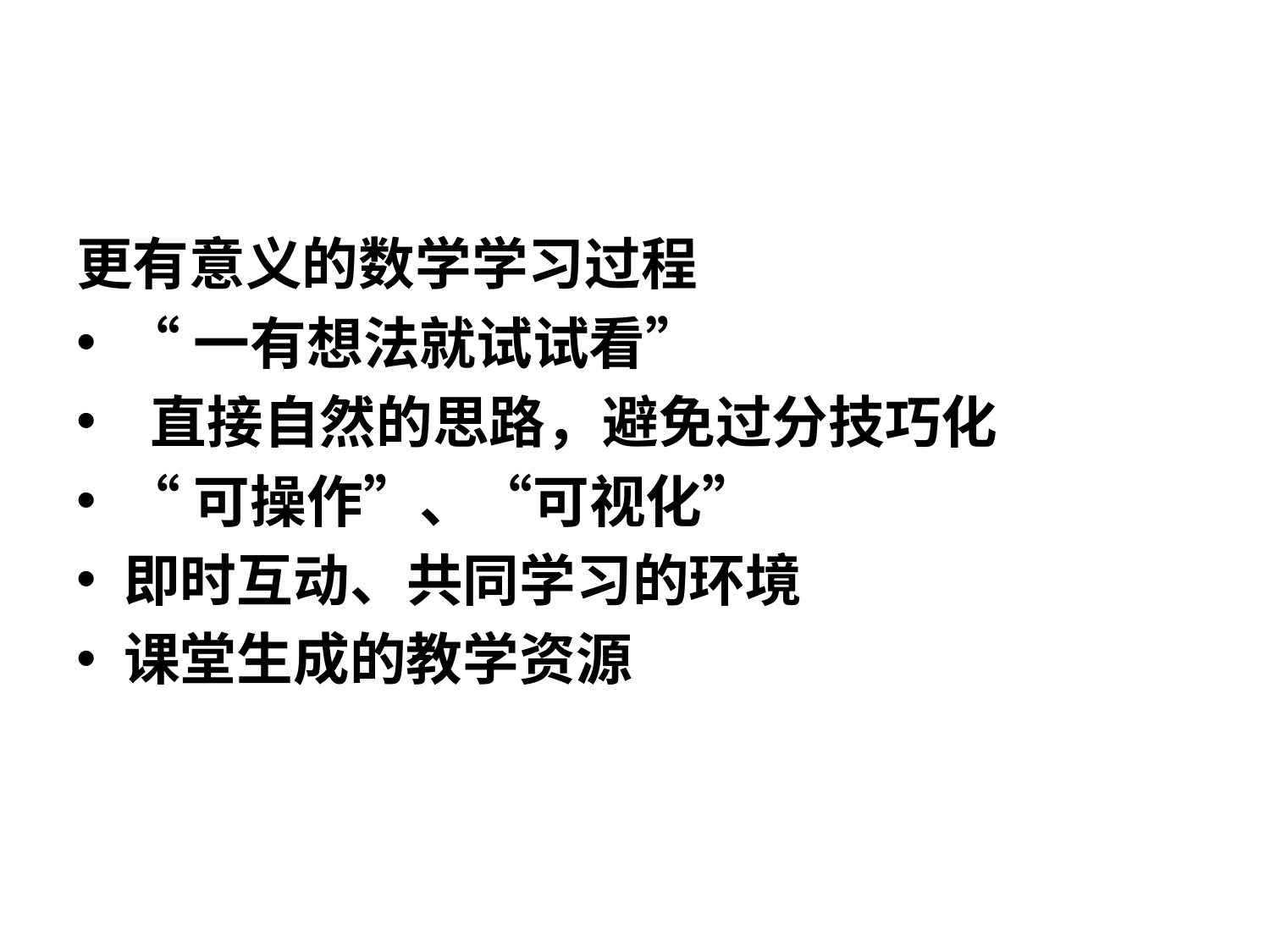

更有意义的数学学习过程
“一有想法就试试看”
 直接自然的思路，避免过分技巧化
“可操作”、“可视化”
即时互动、共同学习的环境
课堂生成的教学资源